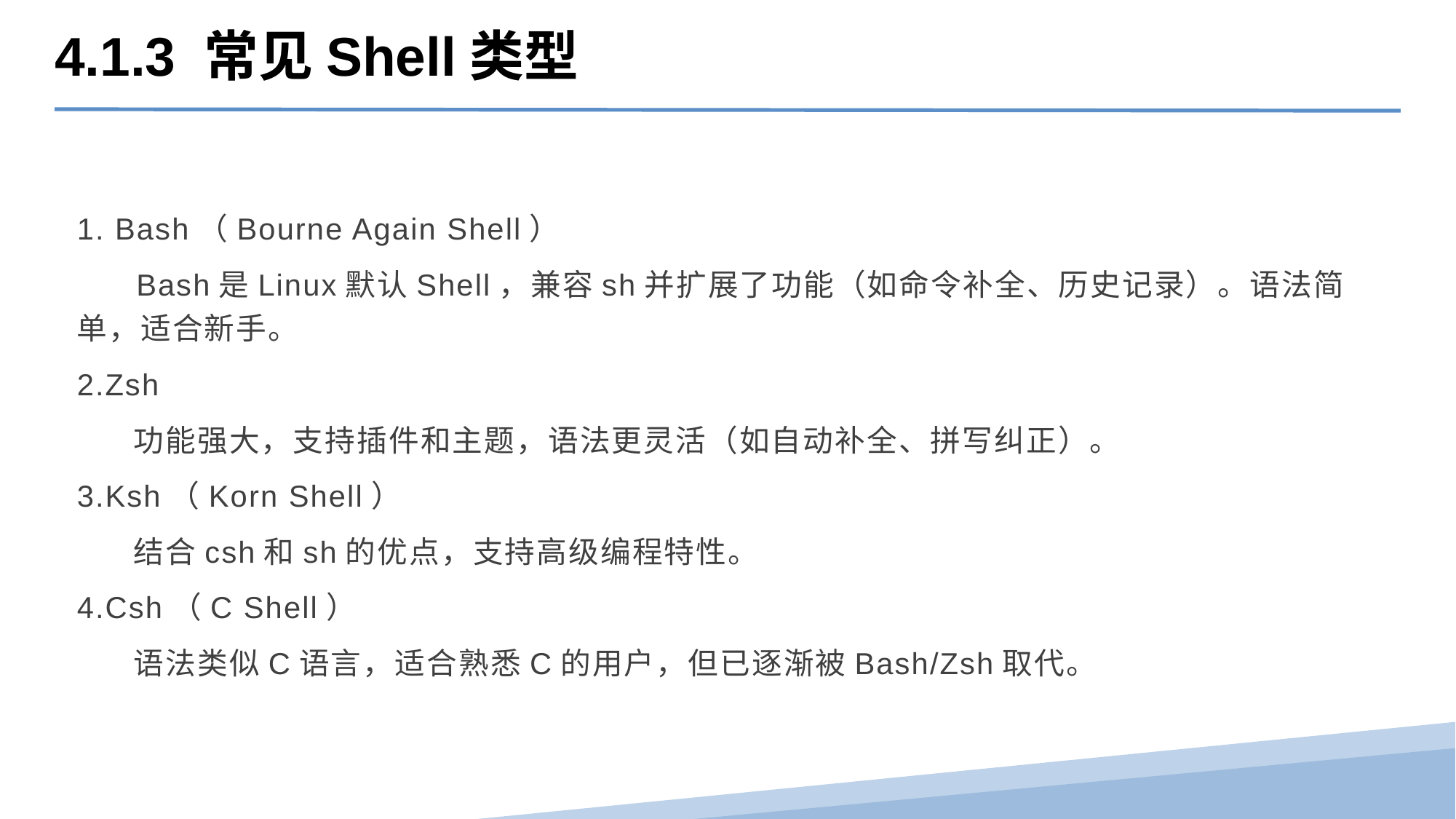

4.1.3 常见Shell类型
1. Bash（Bourne Again Shell）
      Bash是Linux默认Shell，兼容sh并扩展了功能（如命令补全、历史记录）。语法简单，适合新手。
2.Zsh
      功能强大，支持插件和主题，语法更灵活（如自动补全、拼写纠正）。
3.Ksh（Korn Shell）
      结合csh和sh的优点，支持高级编程特性。
4.Csh（C Shell）
      语法类似C语言，适合熟悉C的用户，但已逐渐被Bash/Zsh取代。